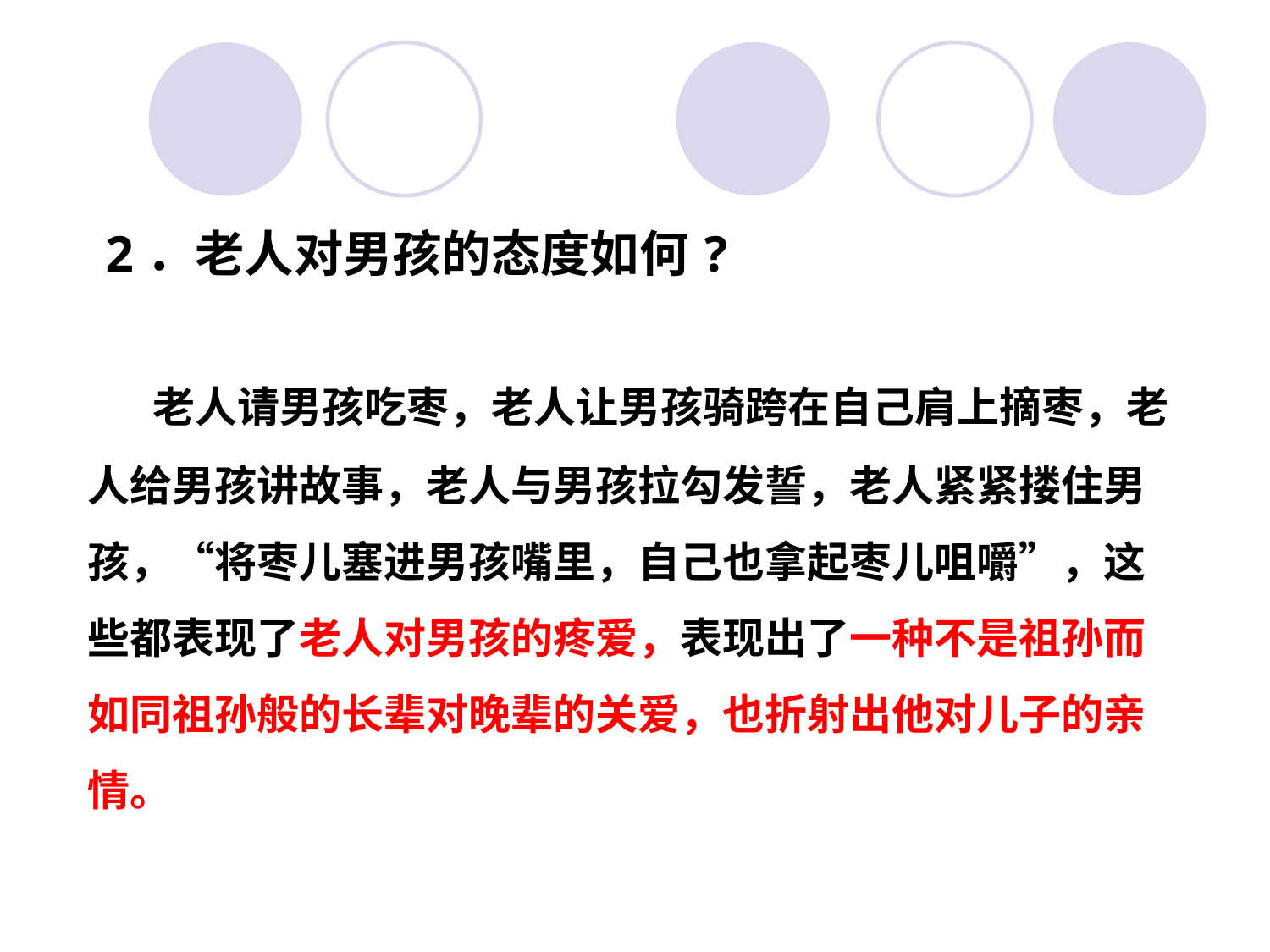

2．老人对男孩的态度如何?

    老人请男孩吃枣，老人让男孩骑跨在自己肩上摘枣，老人给男孩讲故事，老人与男孩拉勾发誓，老人紧紧搂住男孩，“将枣儿塞进男孩嘴里，自己也拿起枣儿咀嚼”，这些都表现了老人对男孩的疼爱，表现出了一种不是祖孙而如同祖孙般的长辈对晚辈的关爱，也折射出他对儿子的亲情。